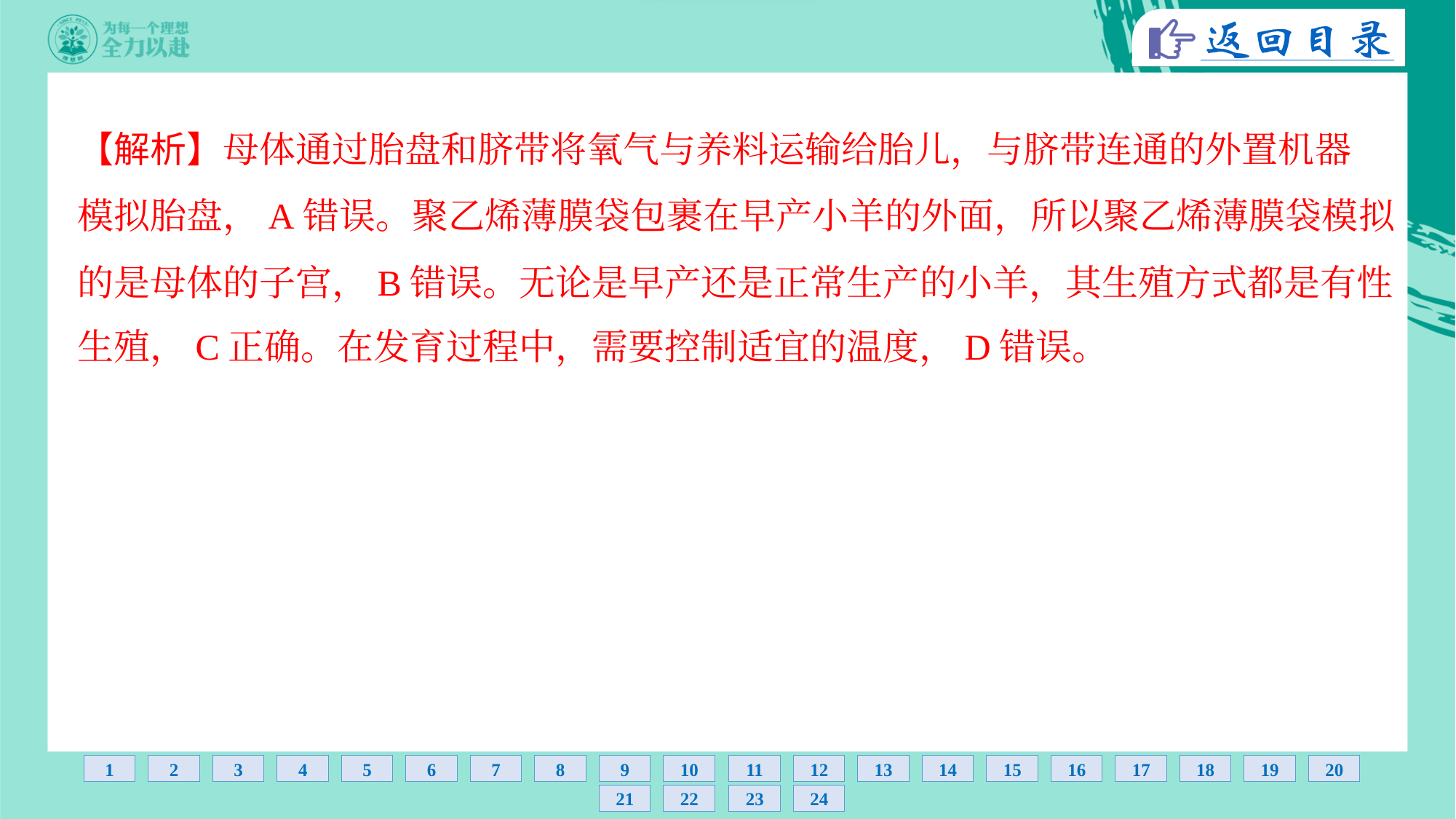

【解析】母体通过胎盘和脐带将氧气与养料运输给胎儿，与脐带连通的外置机器
模拟胎盘，A错误。聚乙烯薄膜袋包裹在早产小羊的外面，所以聚乙烯薄膜袋模拟
的是母体的子宫，B错误。无论是早产还是正常生产的小羊，其生殖方式都是有性
生殖，C正确。在发育过程中，需要控制适宜的温度，D错误。